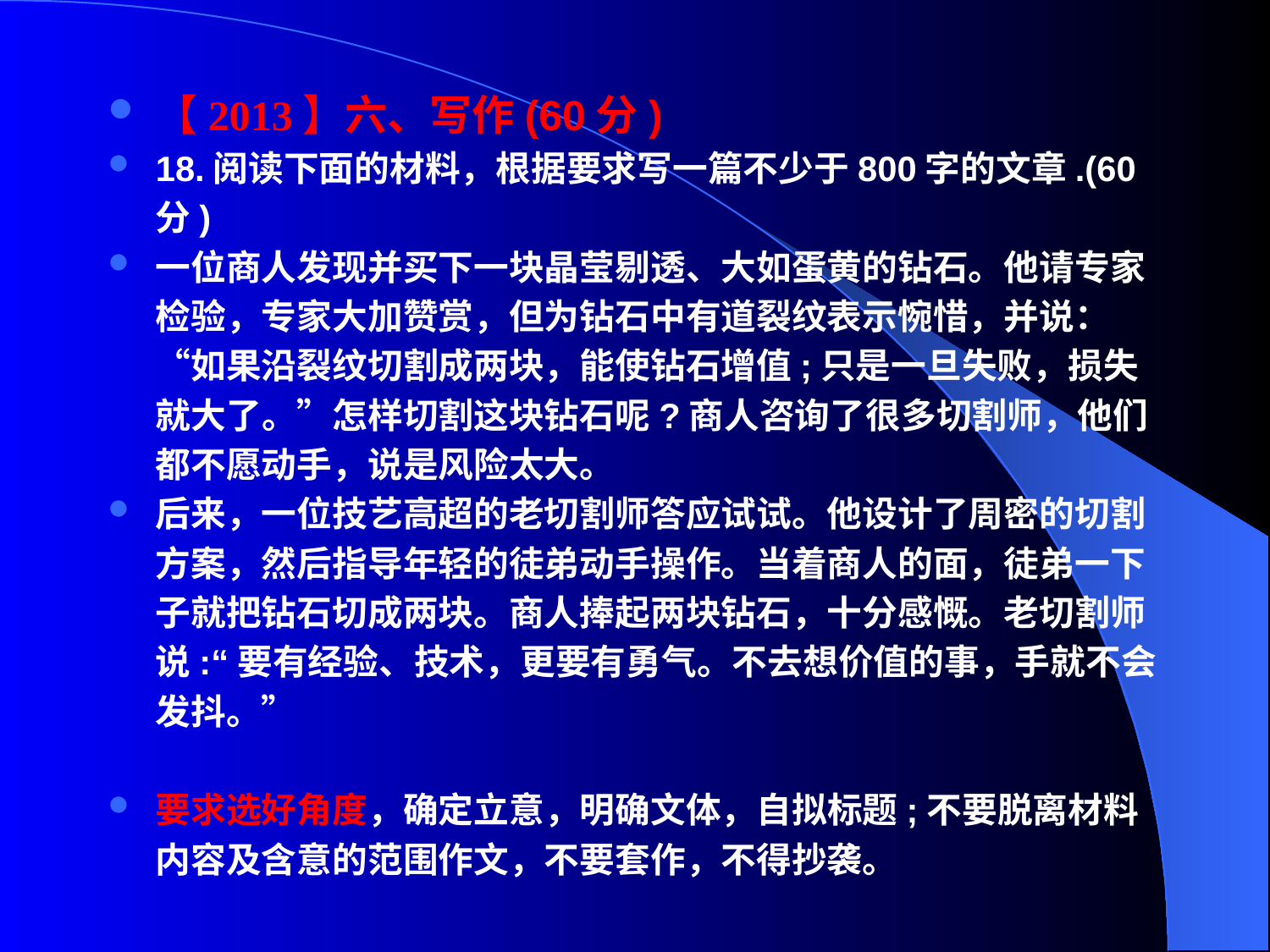

【2013】六、写作(60分)
18.阅读下面的材料，根据要求写一篇不少于800字的文章.(60分)
一位商人发现并买下一块晶莹剔透、大如蛋黄的钻石。他请专家检验，专家大加赞赏，但为钻石中有道裂纹表示惋惜，并说：“如果沿裂纹切割成两块，能使钻石增值;只是一旦失败，损失就大了。”怎样切割这块钻石呢?商人咨询了很多切割师，他们都不愿动手，说是风险太大。
后来，一位技艺高超的老切割师答应试试。他设计了周密的切割方案，然后指导年轻的徒弟动手操作。当着商人的面，徒弟一下子就把钻石切成两块。商人捧起两块钻石，十分感慨。老切割师说:“要有经验、技术，更要有勇气。不去想价值的事，手就不会发抖。”

要求选好角度，确定立意，明确文体，自拟标题;不要脱离材料内容及含意的范围作文，不要套作，不得抄袭。